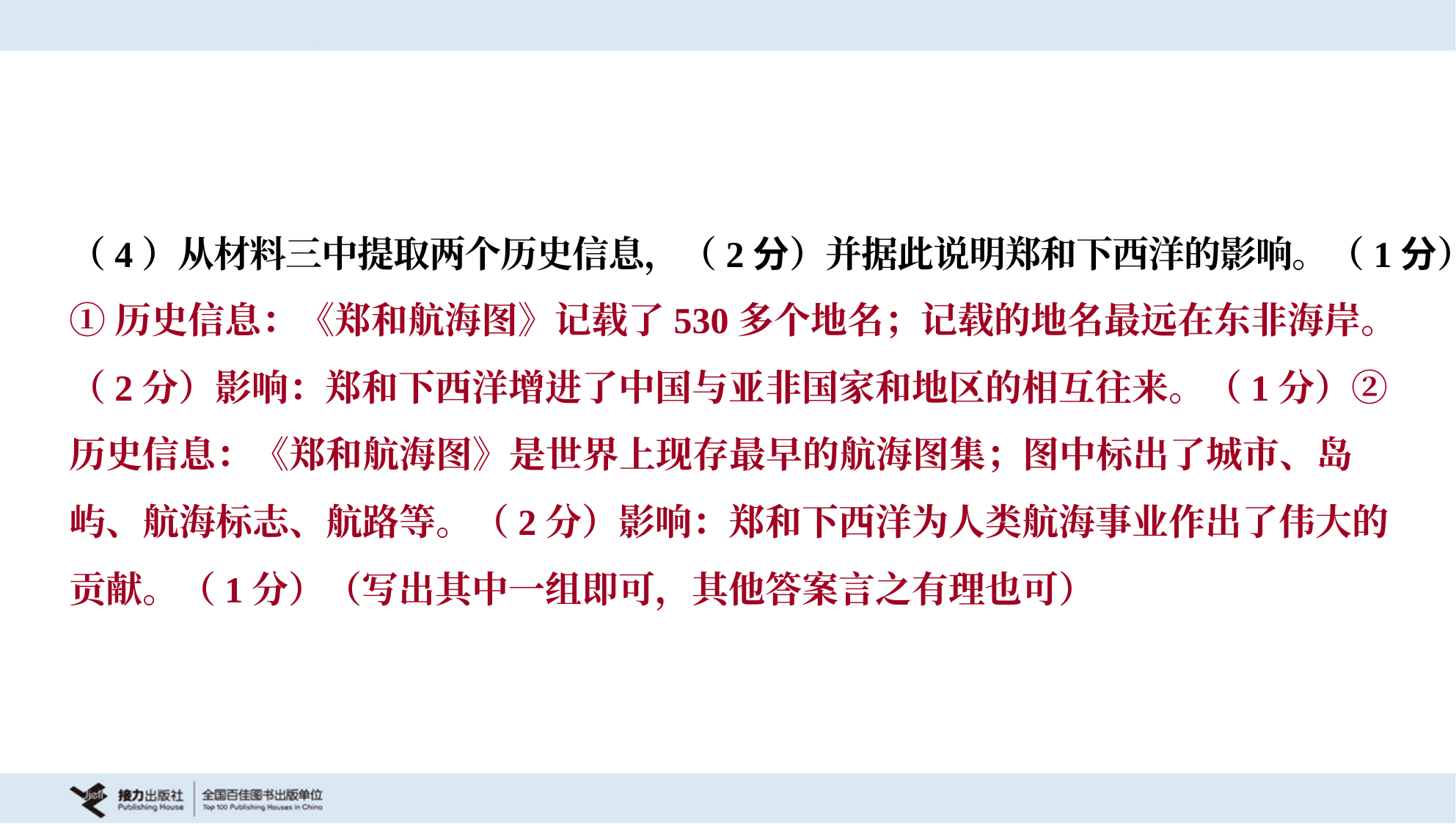

（4）从材料三中提取两个历史信息，（2分）并据此说明郑和下西洋的影响。（1分）
①历史信息：《郑和航海图》记载了530多个地名；记载的地名最远在东非海岸。
（2分）影响：郑和下西洋增进了中国与亚非国家和地区的相互往来。（1分）②
历史信息：《郑和航海图》是世界上现存最早的航海图集；图中标出了城市、岛
屿、航海标志、航路等。（2分）影响：郑和下西洋为人类航海事业作出了伟大的
贡献。（1分）（写出其中一组即可，其他答案言之有理也可）